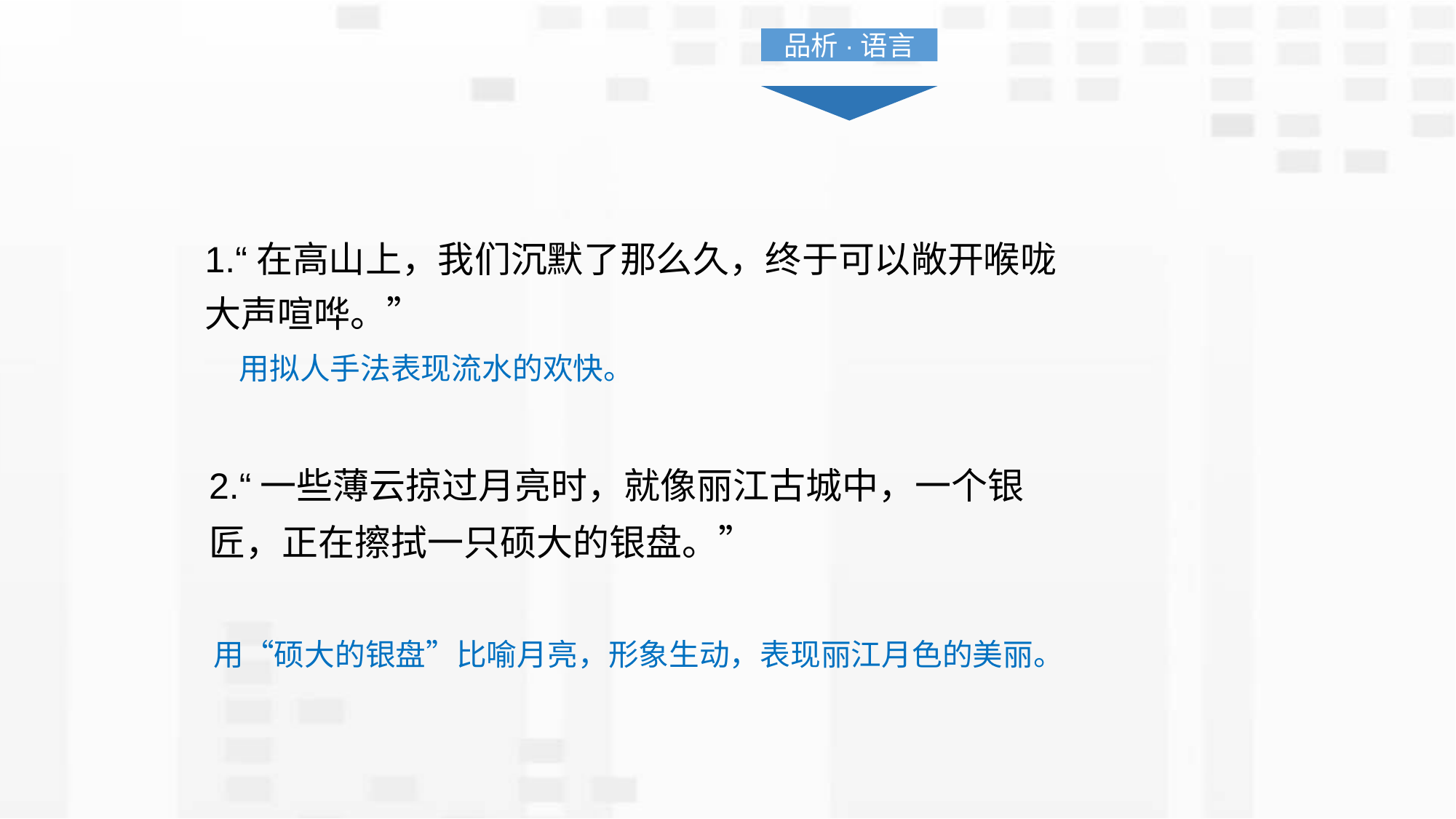

品析·语言

1.“在高山上，我们沉默了那么久，终于可以敞开喉咙大声喧哗。”
    用拟人手法表现流水的欢快。
2.“一些薄云掠过月亮时，就像丽江古城中，一个银匠，正在擦拭一只硕大的银盘。”
用“硕大的银盘”比喻月亮，形象生动，表现丽江月色的美丽。